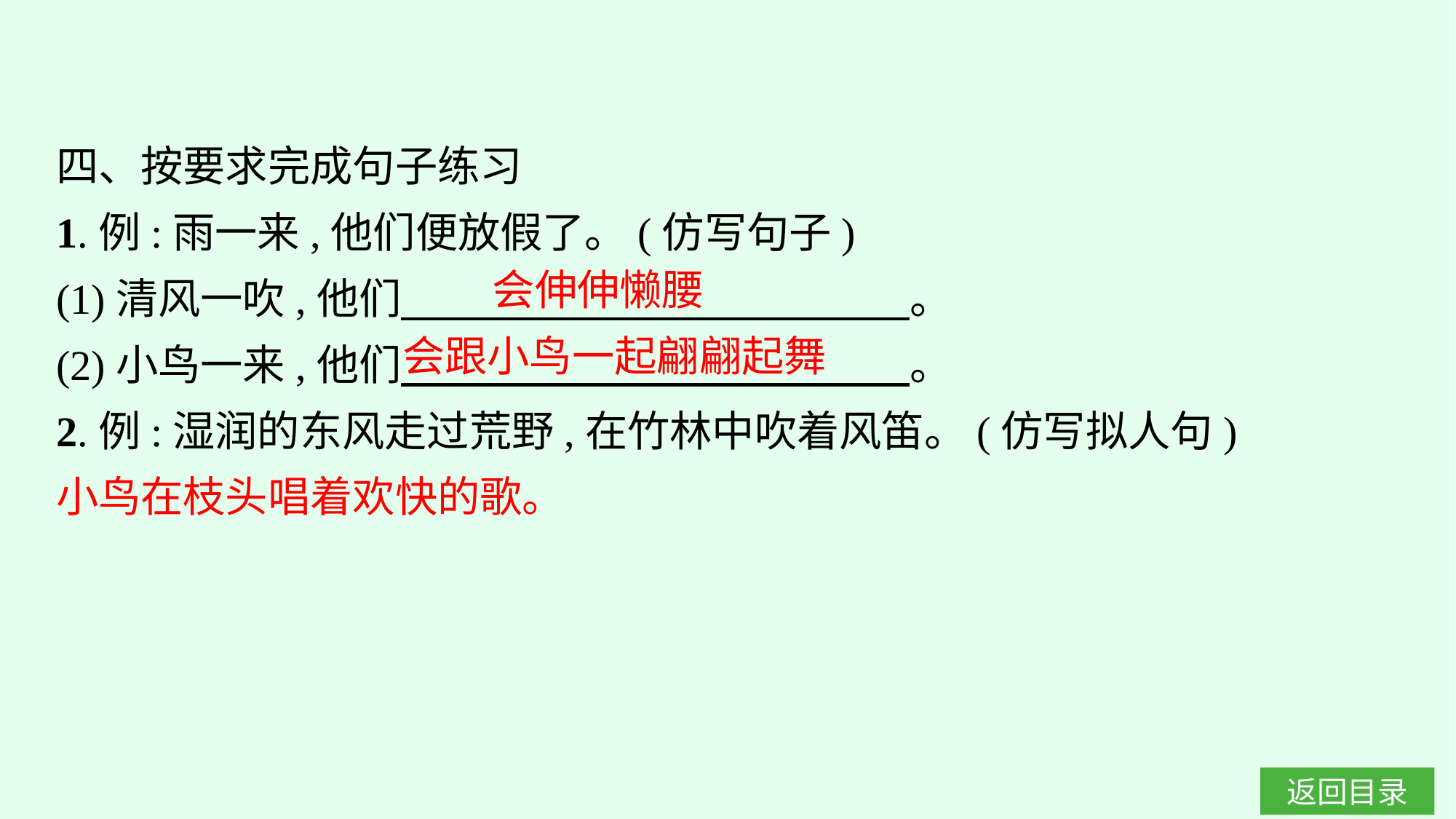

四、按要求完成句子练习
1.例:雨一来,他们便放假了。(仿写句子)
(1)清风一吹,他们　　　　　　　　　　　　。
(2)小鸟一来,他们　　　　　　　　　　　　。
2.例:湿润的东风走过荒野,在竹林中吹着风笛。(仿写拟人句)
小鸟在枝头唱着欢快的歌。
会伸伸懒腰
会跟小鸟一起翩翩起舞